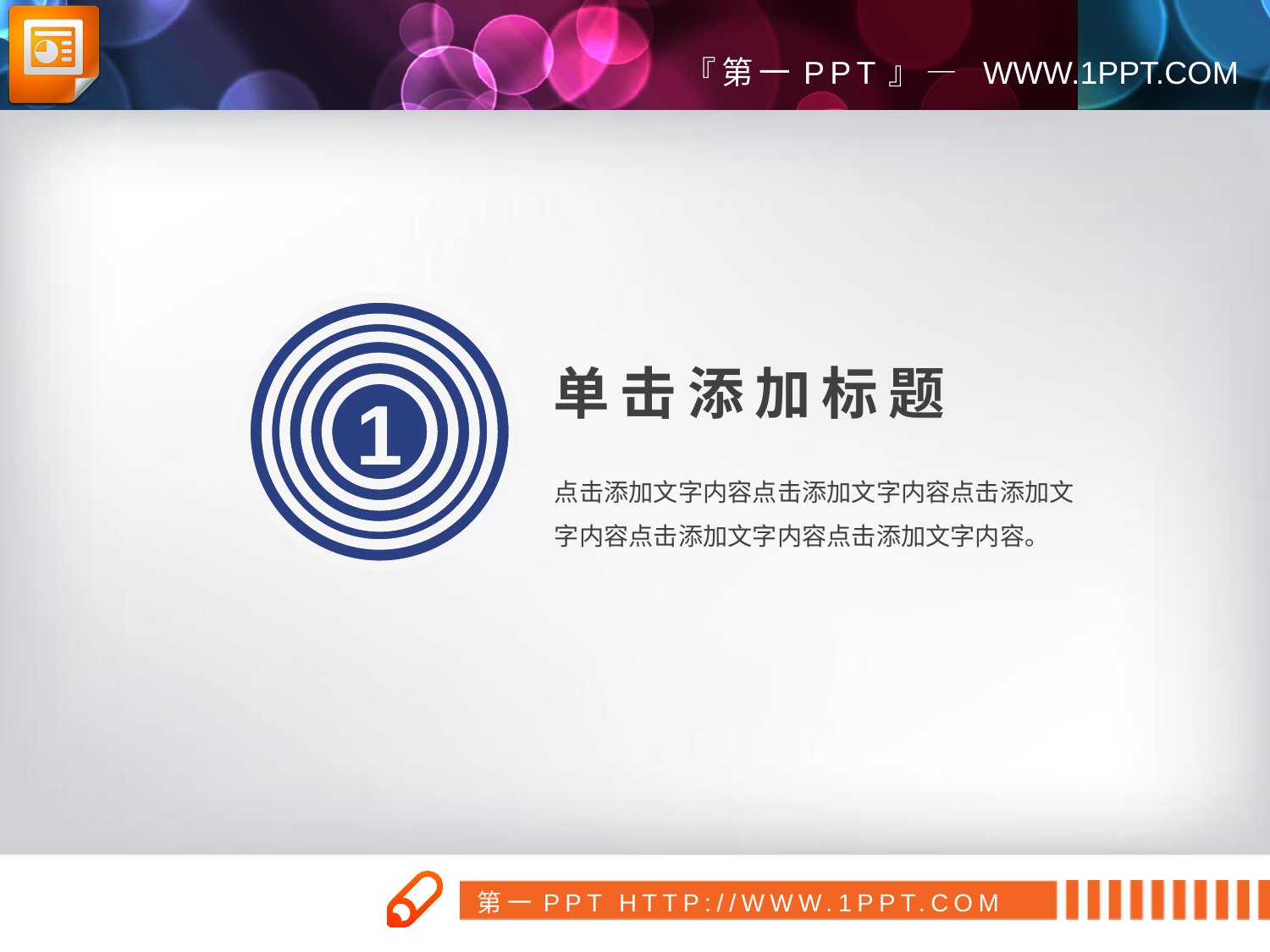

1
单击添加标题
点击添加文字内容点击添加文字内容点击添加文字内容点击添加文字内容点击添加文字内容。